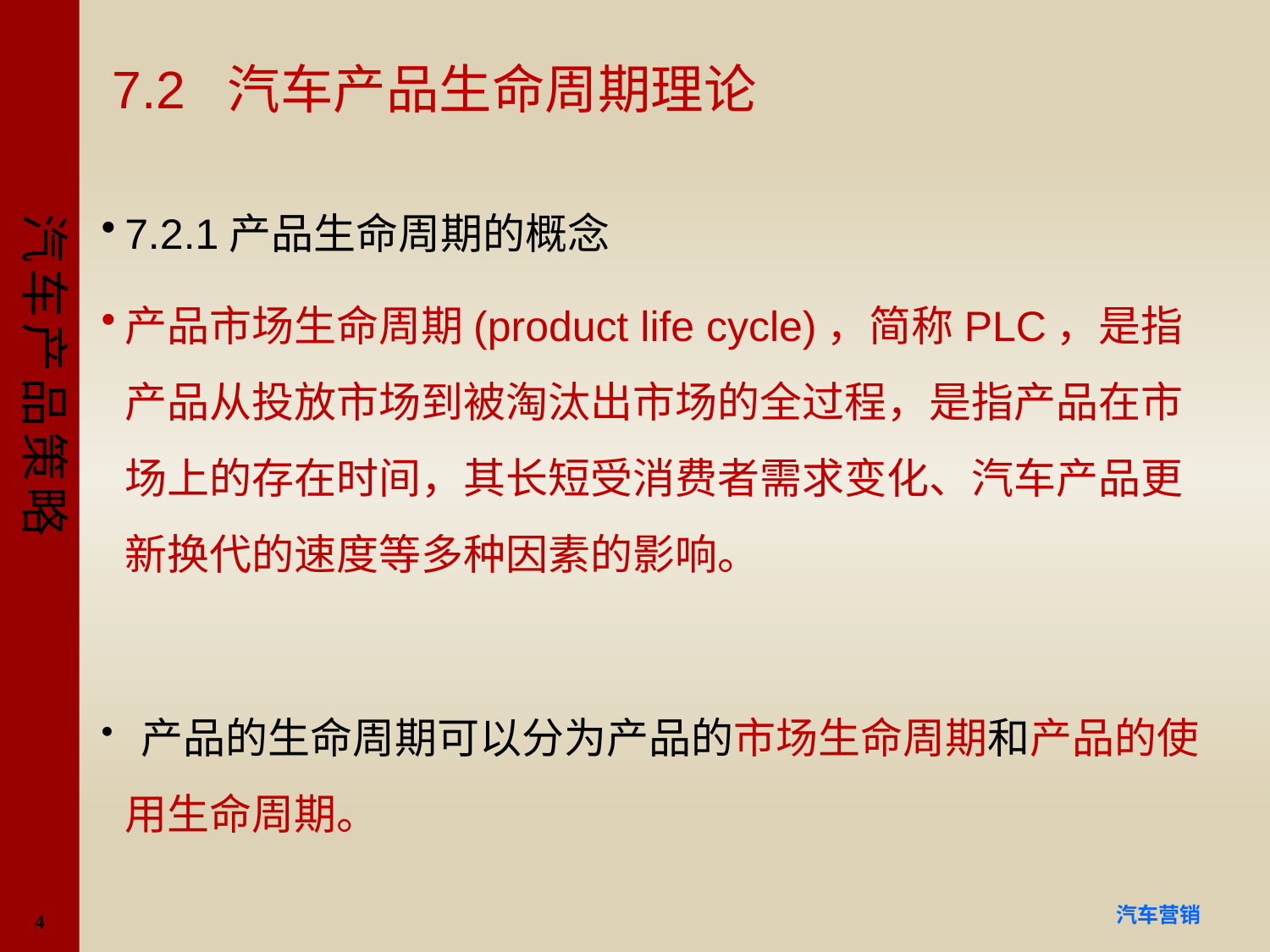

# 7.2  汽车产品生命周期理论
7.2.1产品生命周期的概念
产品市场生命周期(product life cycle)，简称PLC，是指产品从投放市场到被淘汰出市场的全过程，是指产品在市场上的存在时间，其长短受消费者需求变化、汽车产品更新换代的速度等多种因素的影响。

 产品的生命周期可以分为产品的市场生命周期和产品的使用生命周期。

4